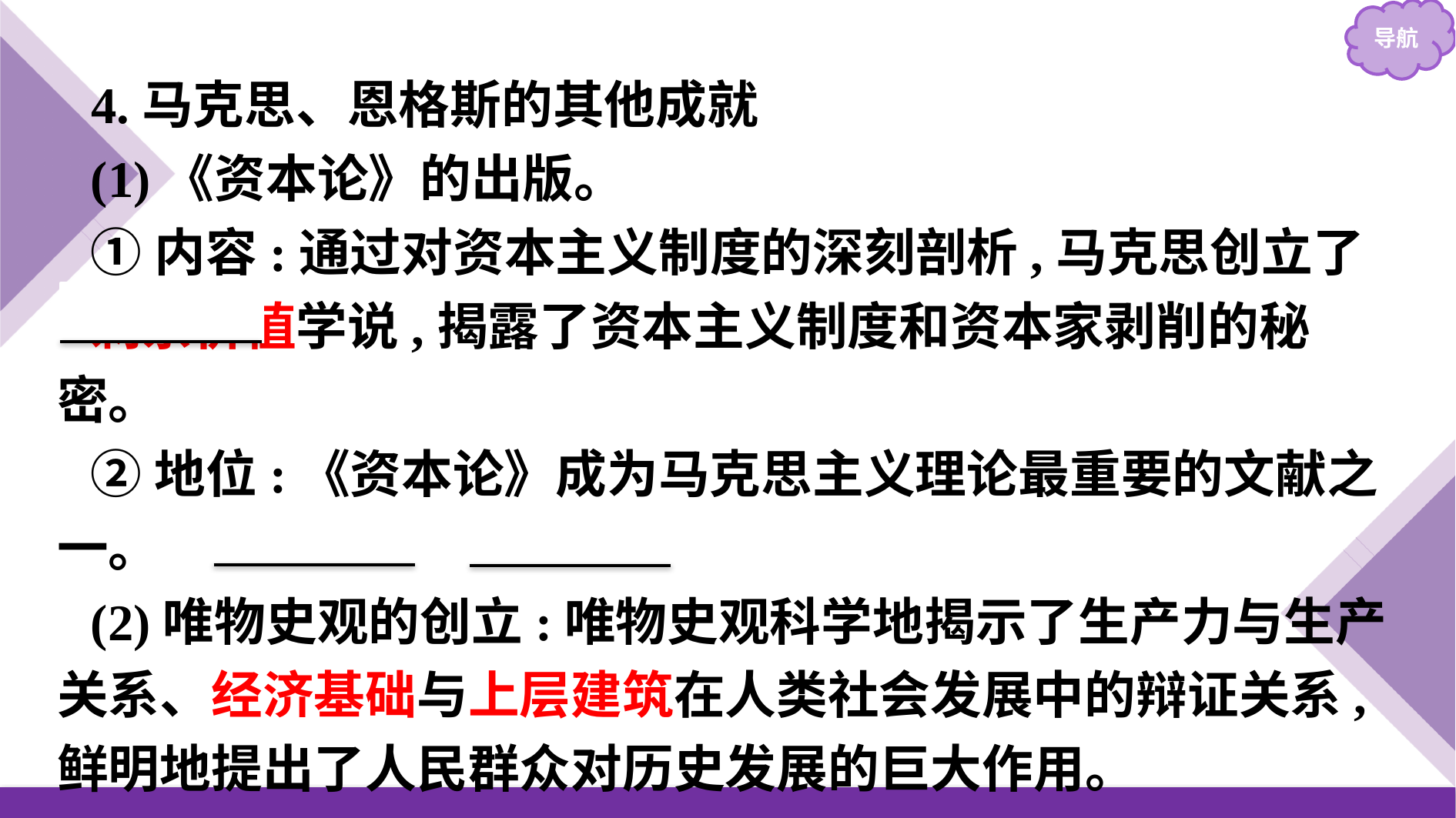

4.马克思、恩格斯的其他成就
(1)《资本论》的出版。
①内容:通过对资本主义制度的深刻剖析,马克思创立了
剩余价值学说,揭露了资本主义制度和资本家剥削的秘密。
②地位:《资本论》成为马克思主义理论最重要的文献之一。
(2)唯物史观的创立:唯物史观科学地揭示了生产力与生产关系、经济基础与上层建筑在人类社会发展中的辩证关系,鲜明地提出了人民群众对历史发展的巨大作用。